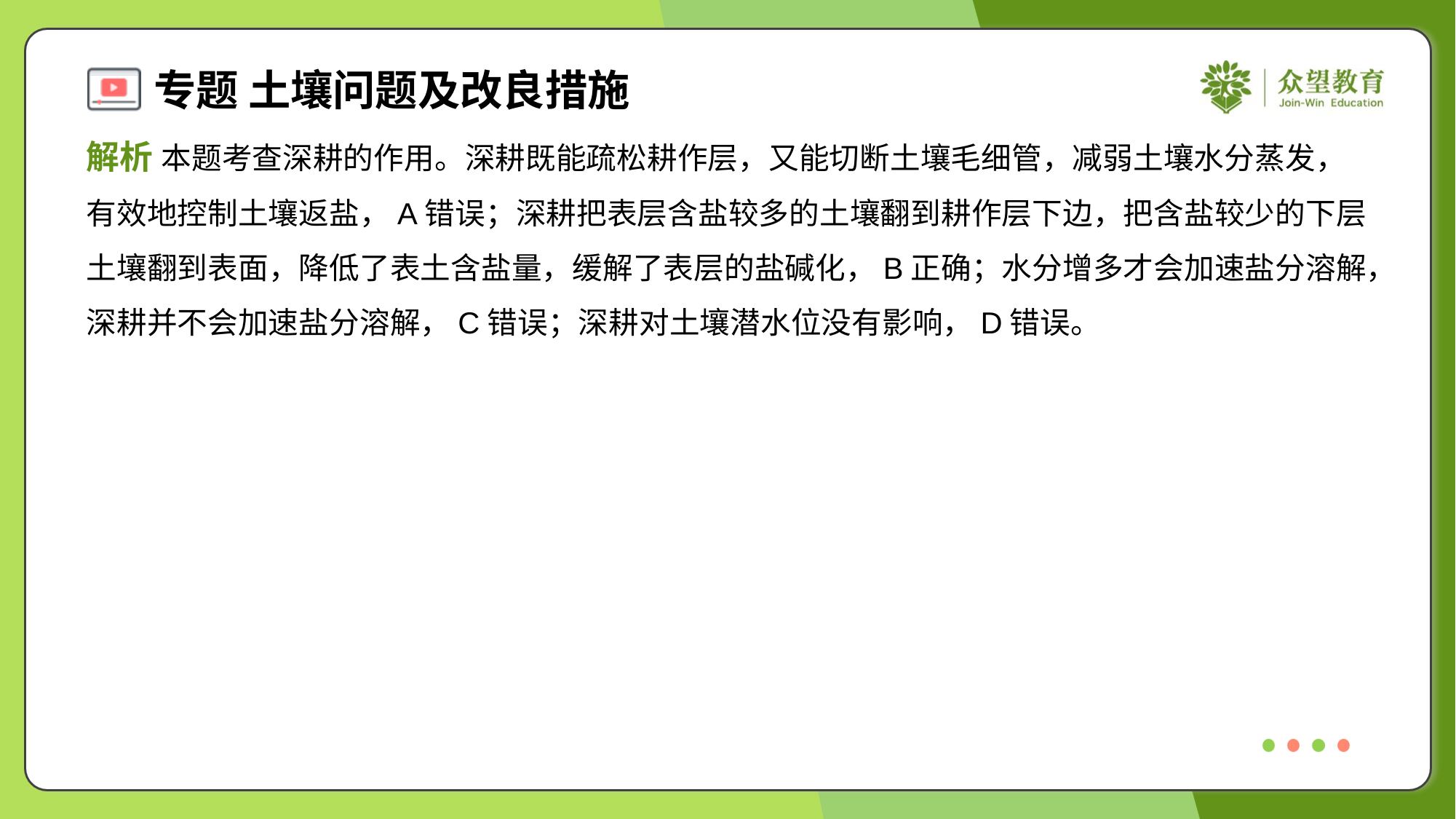

解析 本题考查深耕的作用。深耕既能疏松耕作层，又能切断土壤毛细管，减弱土壤水分蒸发，
有效地控制土壤返盐，A错误；深耕把表层含盐较多的土壤翻到耕作层下边，把含盐较少的下层
土壤翻到表面，降低了表土含盐量，缓解了表层的盐碱化，B正确；水分增多才会加速盐分溶解，
深耕并不会加速盐分溶解，C错误；深耕对土壤潜水位没有影响，D错误。